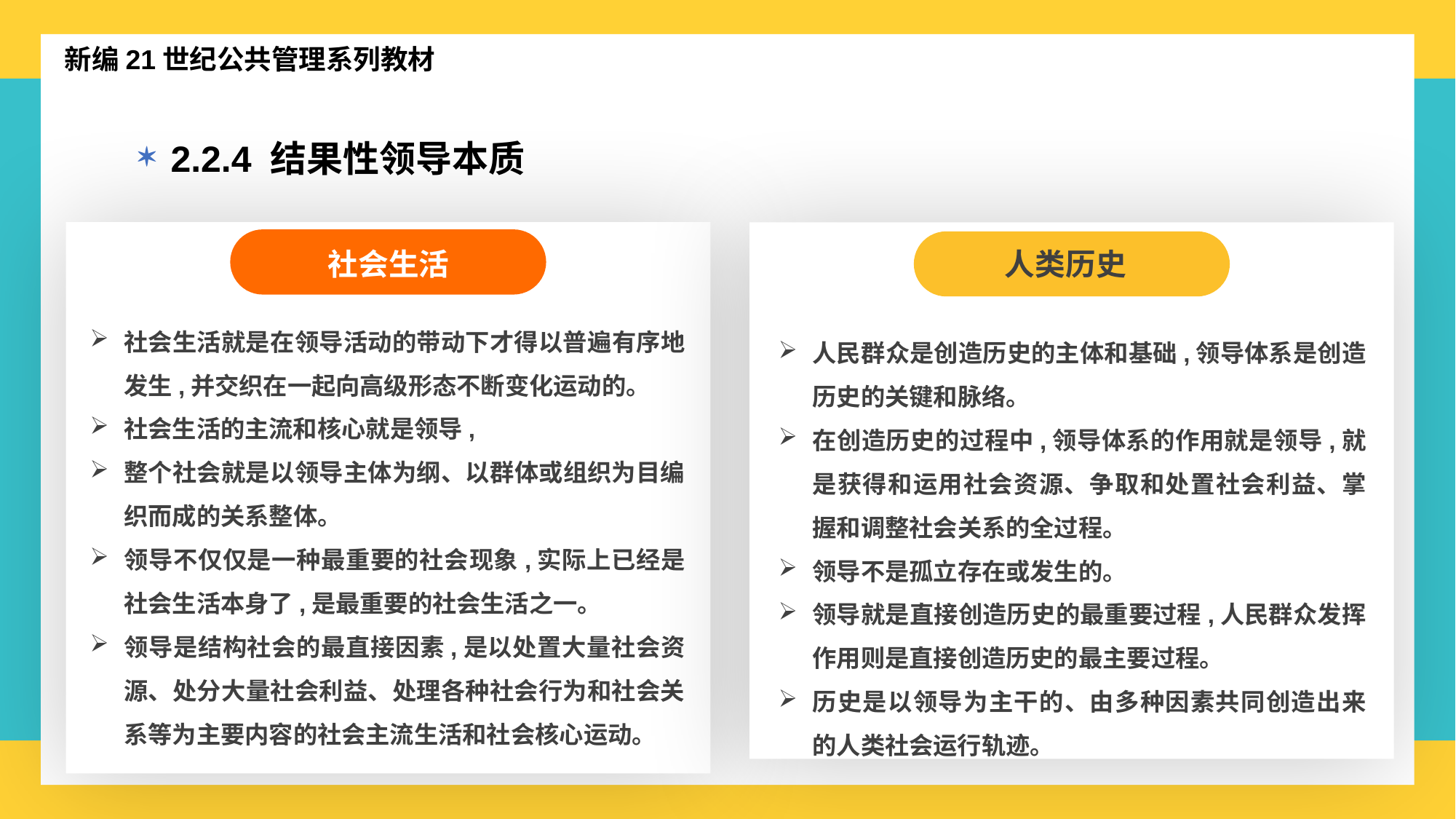

新编21世纪公共管理系列教材
2.2.4 结果性领导本质

社会生活
社会生活就是在领导活动的带动下才得以普遍有序地发生,并交织在一起向高级形态不断变化运动的。
社会生活的主流和核心就是领导,
整个社会就是以领导主体为纲、以群体或组织为目编织而成的关系整体。
领导不仅仅是一种最重要的社会现象,实际上已经是社会生活本身了,是最重要的社会生活之一。
领导是结构社会的最直接因素,是以处置大量社会资源、处分大量社会利益、处理各种社会行为和社会关系等为主要内容的社会主流生活和社会核心运动。

人类历史
人民群众是创造历史的主体和基础,领导体系是创造历史的关键和脉络。
在创造历史的过程中,领导体系的作用就是领导,就是获得和运用社会资源、争取和处置社会利益、掌握和调整社会关系的全过程。
领导不是孤立存在或发生的。
领导就是直接创造历史的最重要过程,人民群众发挥作用则是直接创造历史的最主要过程。
历史是以领导为主干的、由多种因素共同创造出来的人类社会运行轨迹。